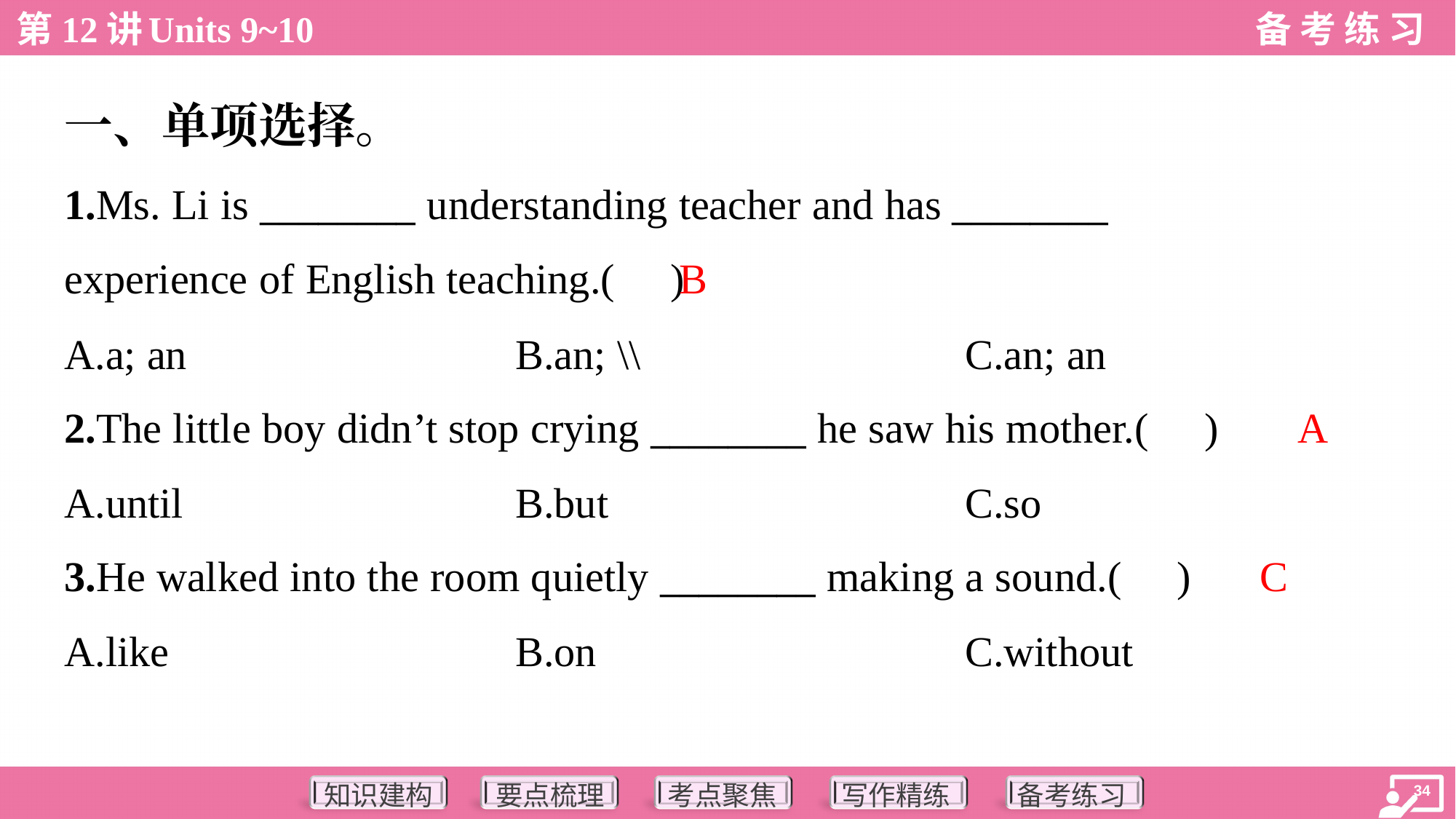

一、单项选择。
1.Ms. Li is ________ understanding teacher and has ________
experience of English teaching.(     )
B
A.a; an	B.an; \\	C.an; an
A
2.The little boy didn’t stop crying ________ he saw his mother.(     )
A.until	B.but	C.so
C
3.He walked into the room quietly ________ making a sound.(     )
A.like	B.on	C.without